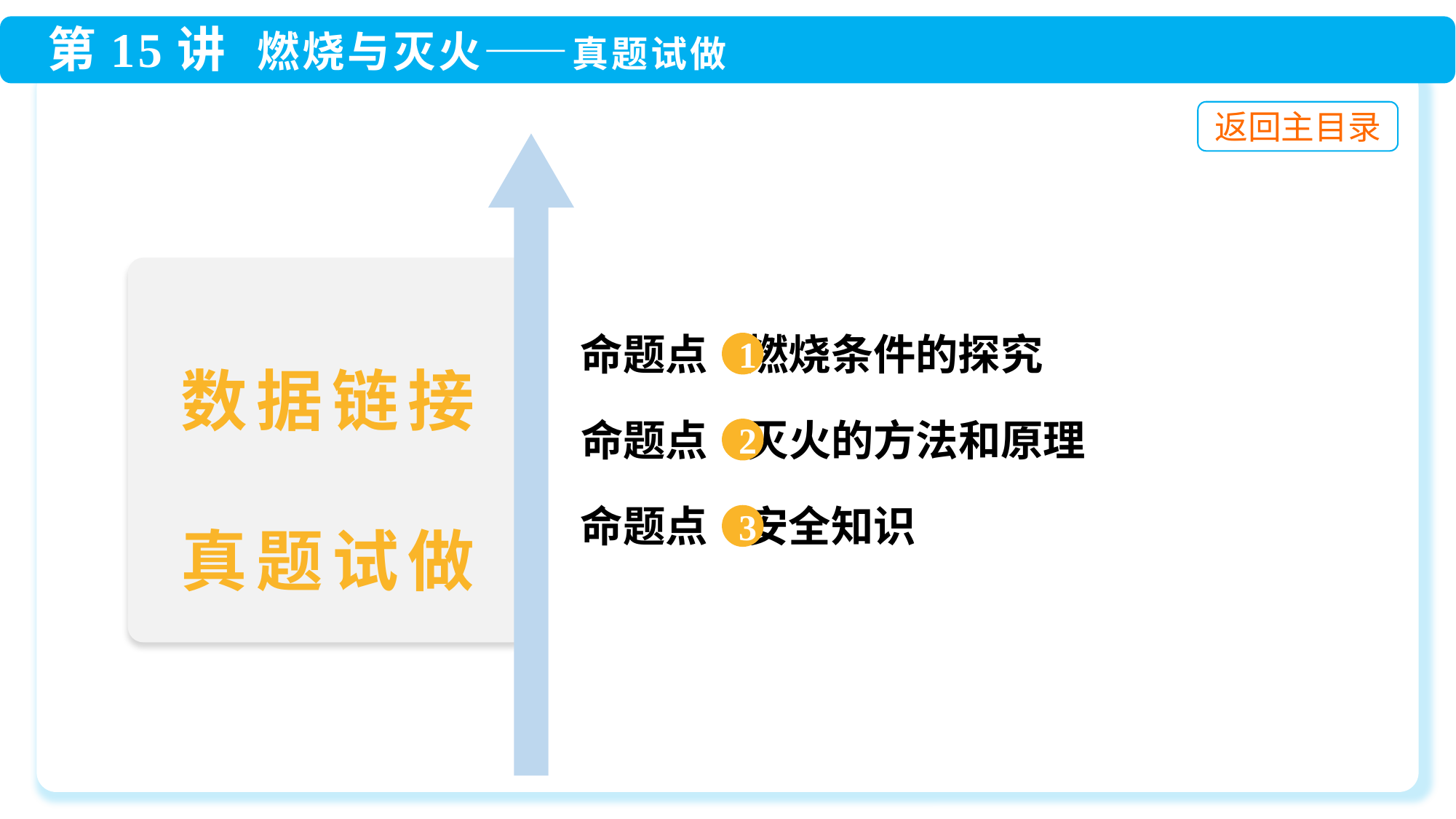

命题点    燃烧条件的探究
1
数据链接
真题试做
 命题点    灭火的方法和原理
2
 命题点    安全知识
3
 3